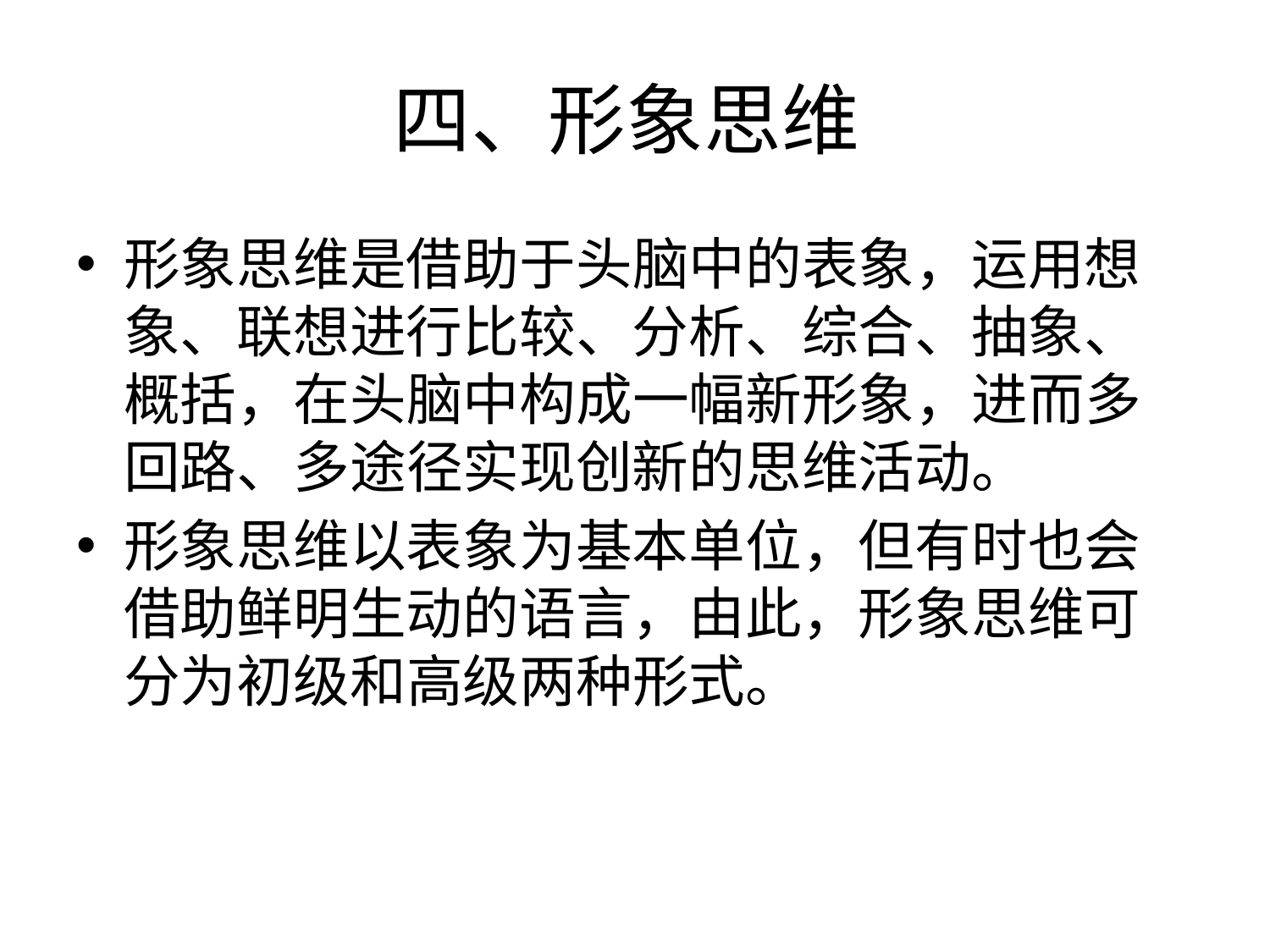

# 四、形象思维
形象思维是借助于头脑中的表象，运用想象、联想进行比较、分析、综合、抽象、概括，在头脑中构成一幅新形象，进而多回路、多途径实现创新的思维活动。
形象思维以表象为基本单位，但有时也会借助鲜明生动的语言，由此，形象思维可分为初级和高级两种形式。